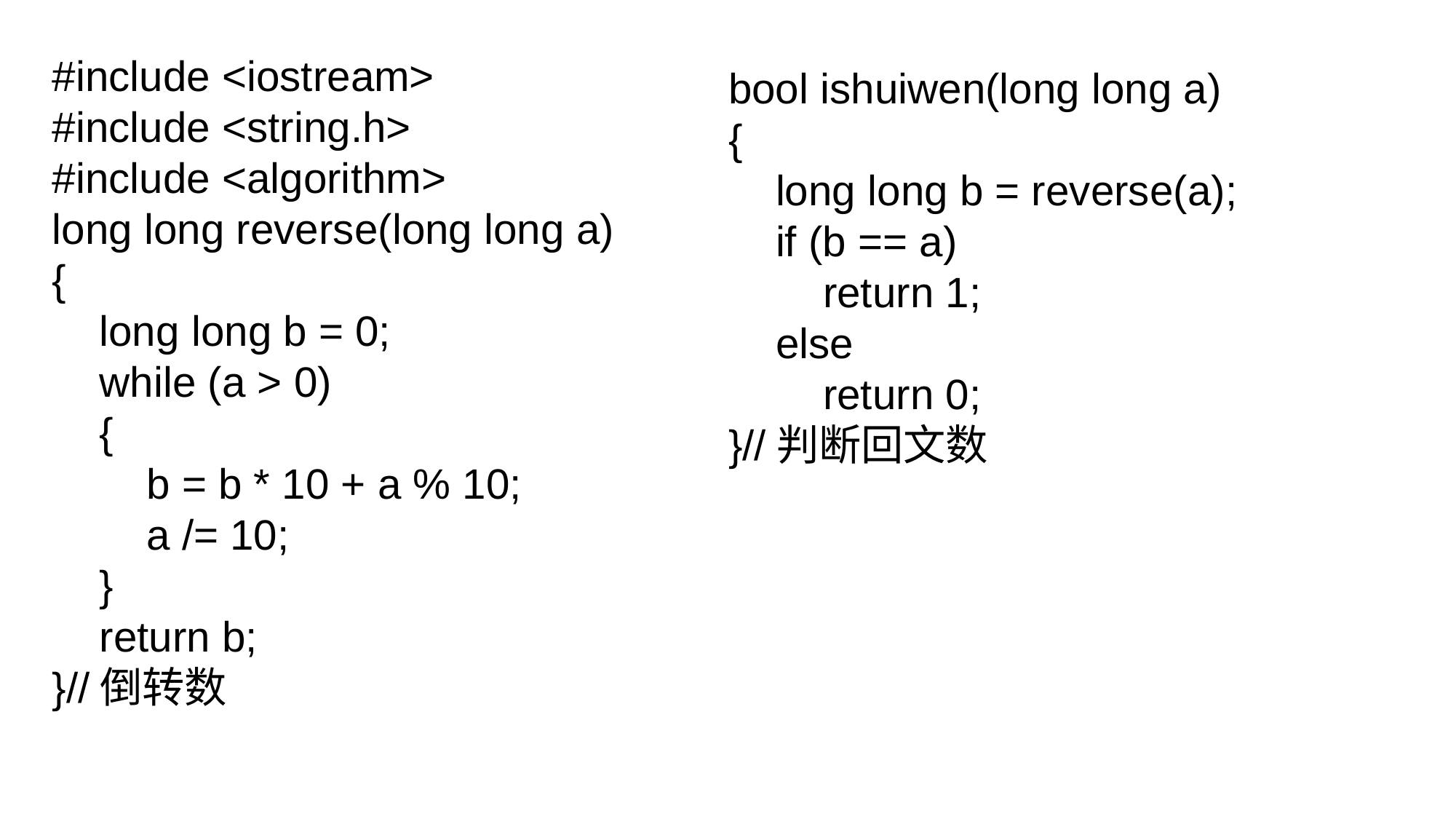

#include <iostream>
#include <string.h>
#include <algorithm>
long long reverse(long long a)
{
    long long b = 0;
    while (a > 0)
    {
        b = b * 10 + a % 10;
        a /= 10;
    }
    return b;
}//倒转数

bool ishuiwen(long long a)
{
    long long b = reverse(a);
    if (b == a)
        return 1;
    else
        return 0;
}//判断回文数